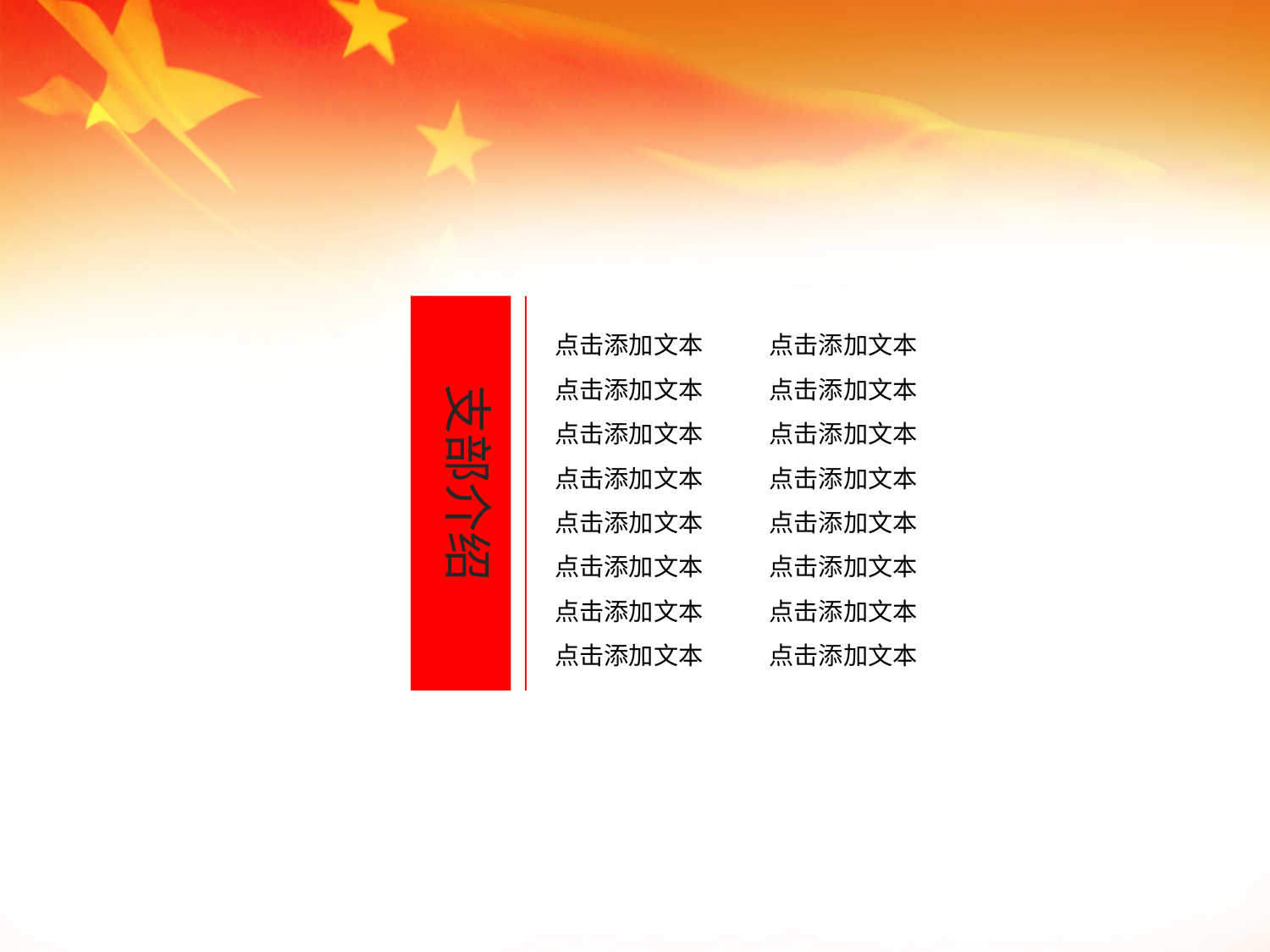

点击添加文本

点击添加文本            点击添加文本
点击添加文本            点击添加文本
点击添加文本            点击添加文本
点击添加文本            点击添加文本
点击添加文本            点击添加文本
点击添加文本            点击添加文本
点击添加文本            点击添加文本
点击添加文本            点击添加文本
支部介绍
点击添加文本
点击添加文本
点击添加文本